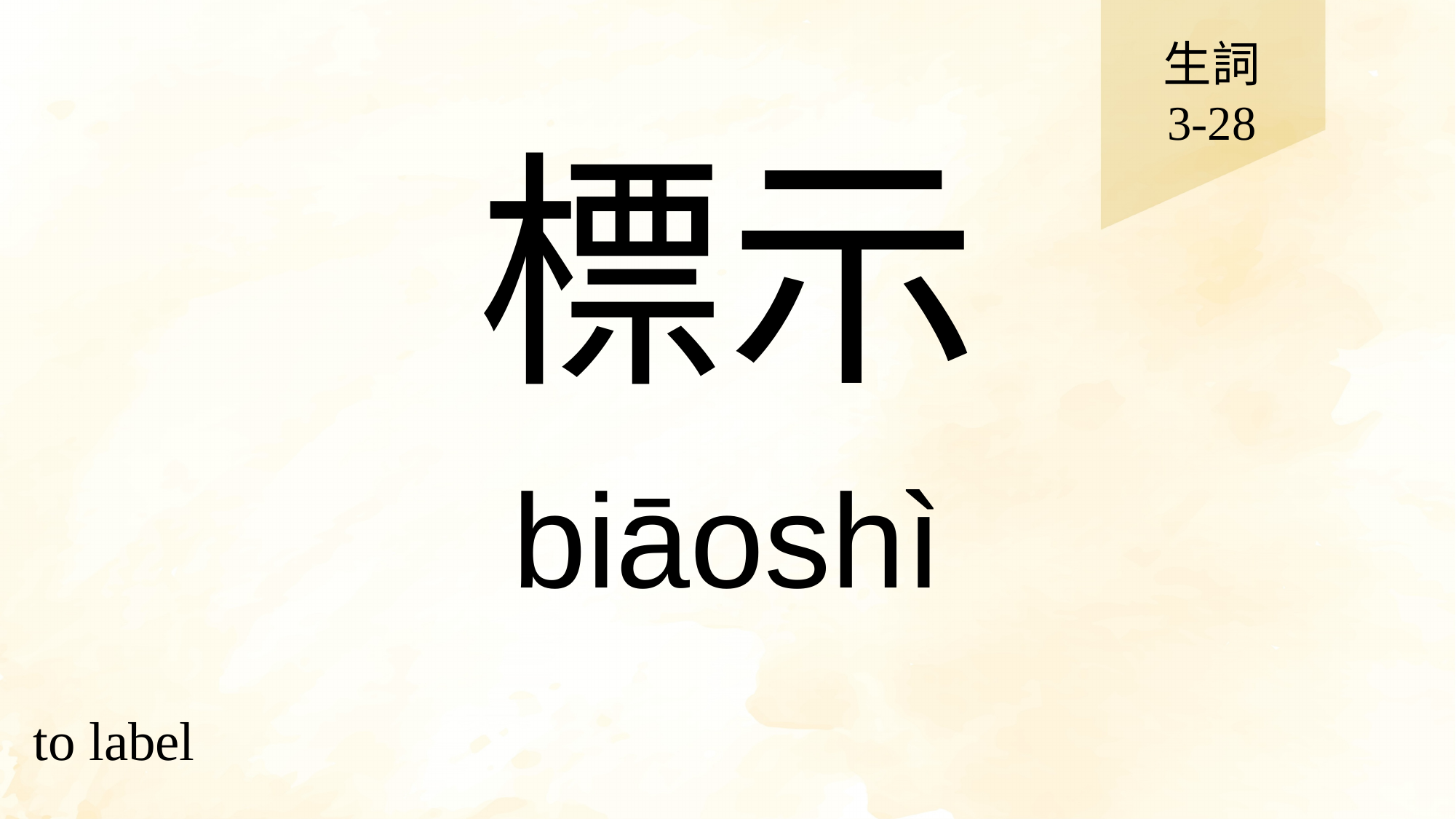

生詞
3-28
# 標示
biāoshì
to label